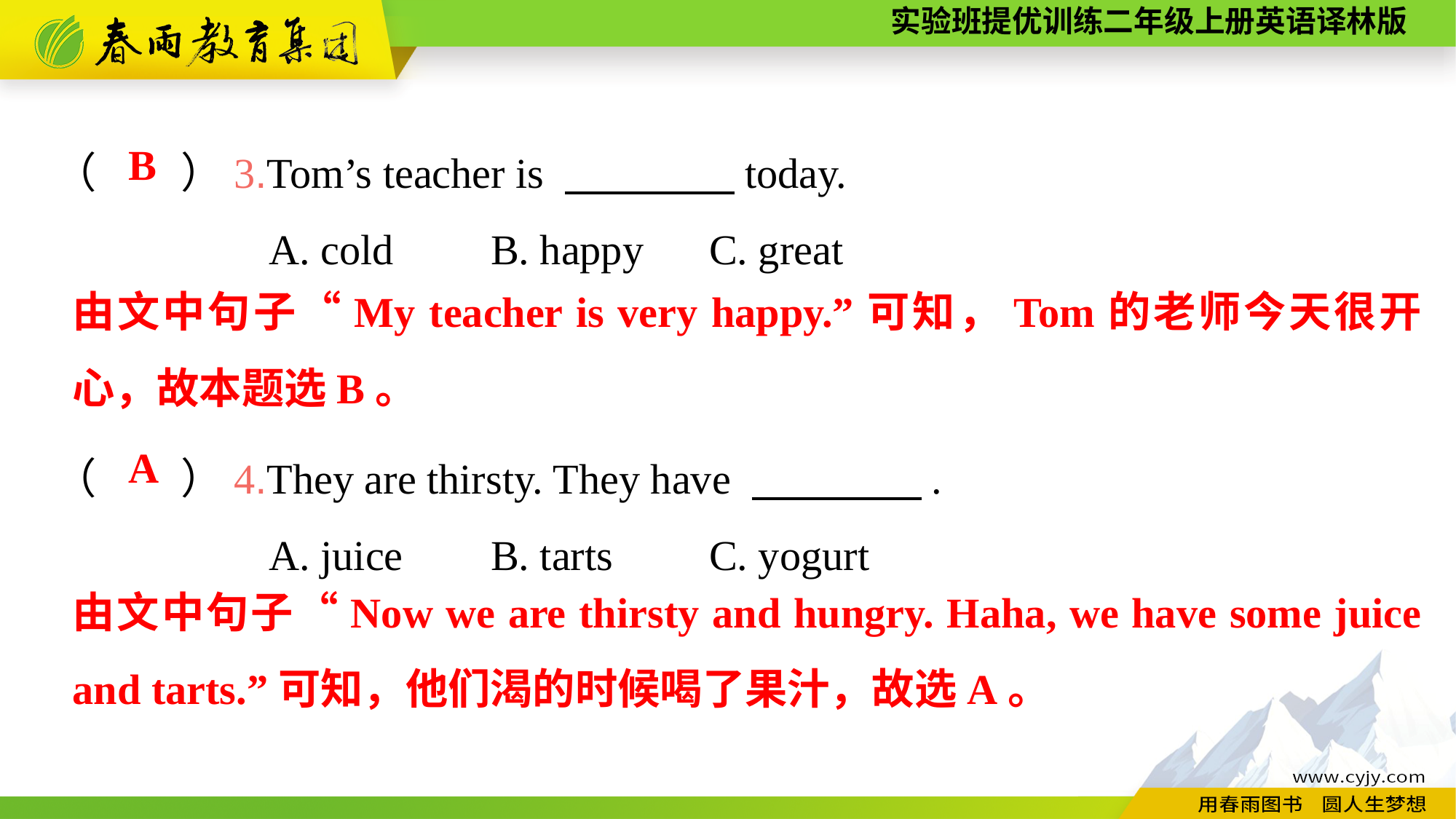

（　　）3.Tom’s teacher is 　　　　today.
A. cold	B. happy	C. great

（　　）4.They are thirsty. They have 　　　　.
A. juice	B. tarts	C. yogurt
B
由文中句子“My teacher is very happy.”可知，Tom的老师今天很开心，故本题选B。
A
由文中句子“Now we are thirsty and hungry. Haha, we have some juice and tarts.”可知，他们渴的时候喝了果汁，故选A。